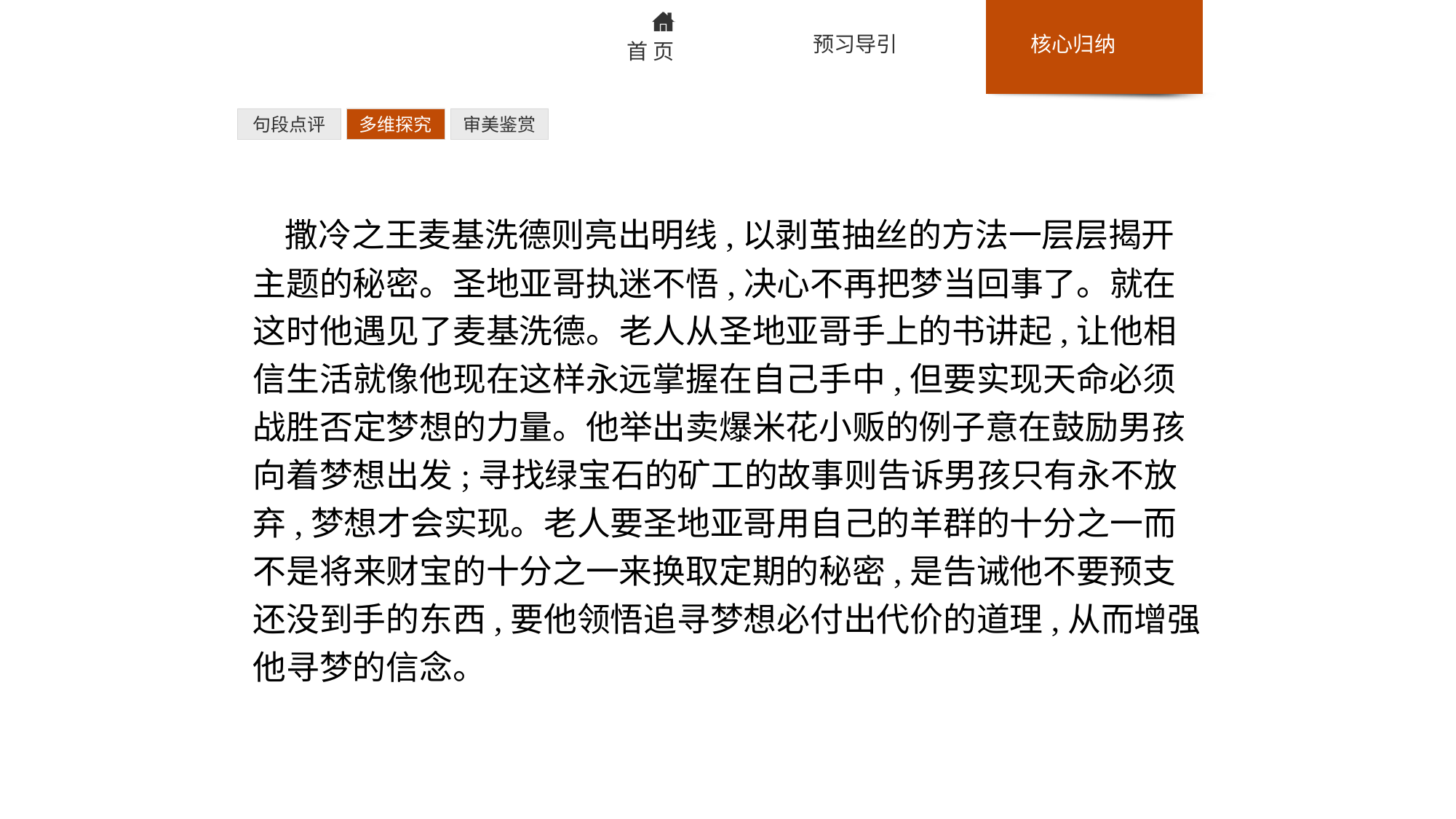

句段点评
多维探究
审美鉴赏
撒冷之王麦基洗德则亮出明线,以剥茧抽丝的方法一层层揭开主题的秘密。圣地亚哥执迷不悟,决心不再把梦当回事了。就在这时他遇见了麦基洗德。老人从圣地亚哥手上的书讲起,让他相信生活就像他现在这样永远掌握在自己手中,但要实现天命必须战胜否定梦想的力量。他举出卖爆米花小贩的例子意在鼓励男孩向着梦想出发;寻找绿宝石的矿工的故事则告诉男孩只有永不放弃,梦想才会实现。老人要圣地亚哥用自己的羊群的十分之一而不是将来财宝的十分之一来换取定期的秘密,是告诫他不要预支还没到手的东西,要他领悟追寻梦想必付出代价的道理,从而增强他寻梦的信念。